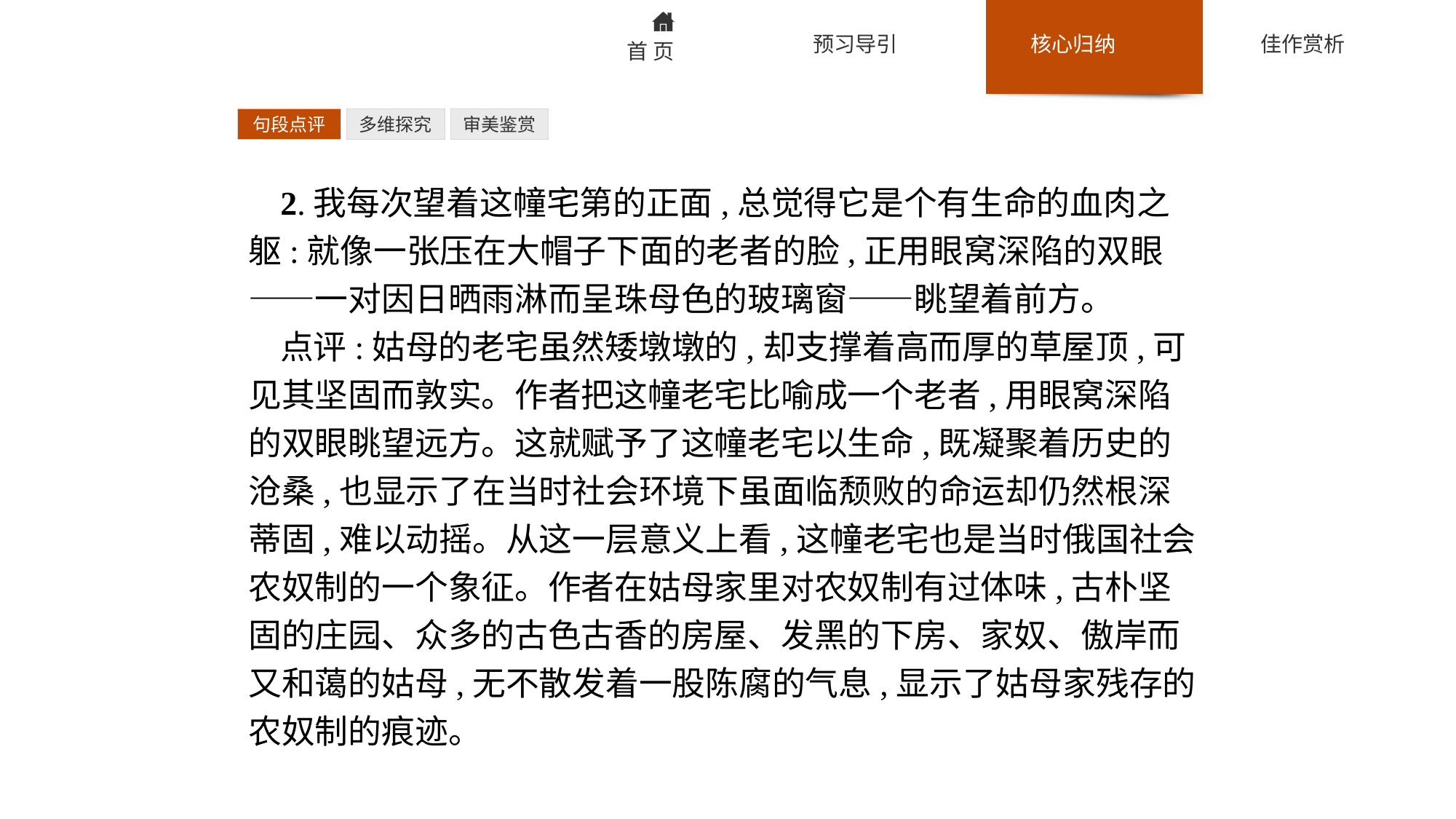

句段点评
多维探究
审美鉴赏
2.我每次望着这幢宅第的正面,总觉得它是个有生命的血肉之躯:就像一张压在大帽子下面的老者的脸,正用眼窝深陷的双眼——一对因日晒雨淋而呈珠母色的玻璃窗——眺望着前方。
点评:姑母的老宅虽然矮墩墩的,却支撑着高而厚的草屋顶,可见其坚固而敦实。作者把这幢老宅比喻成一个老者,用眼窝深陷的双眼眺望远方。这就赋予了这幢老宅以生命,既凝聚着历史的沧桑,也显示了在当时社会环境下虽面临颓败的命运却仍然根深蒂固,难以动摇。从这一层意义上看,这幢老宅也是当时俄国社会农奴制的一个象征。作者在姑母家里对农奴制有过体味,古朴坚固的庄园、众多的古色古香的房屋、发黑的下房、家奴、傲岸而又和蔼的姑母,无不散发着一股陈腐的气息,显示了姑母家残存的农奴制的痕迹。